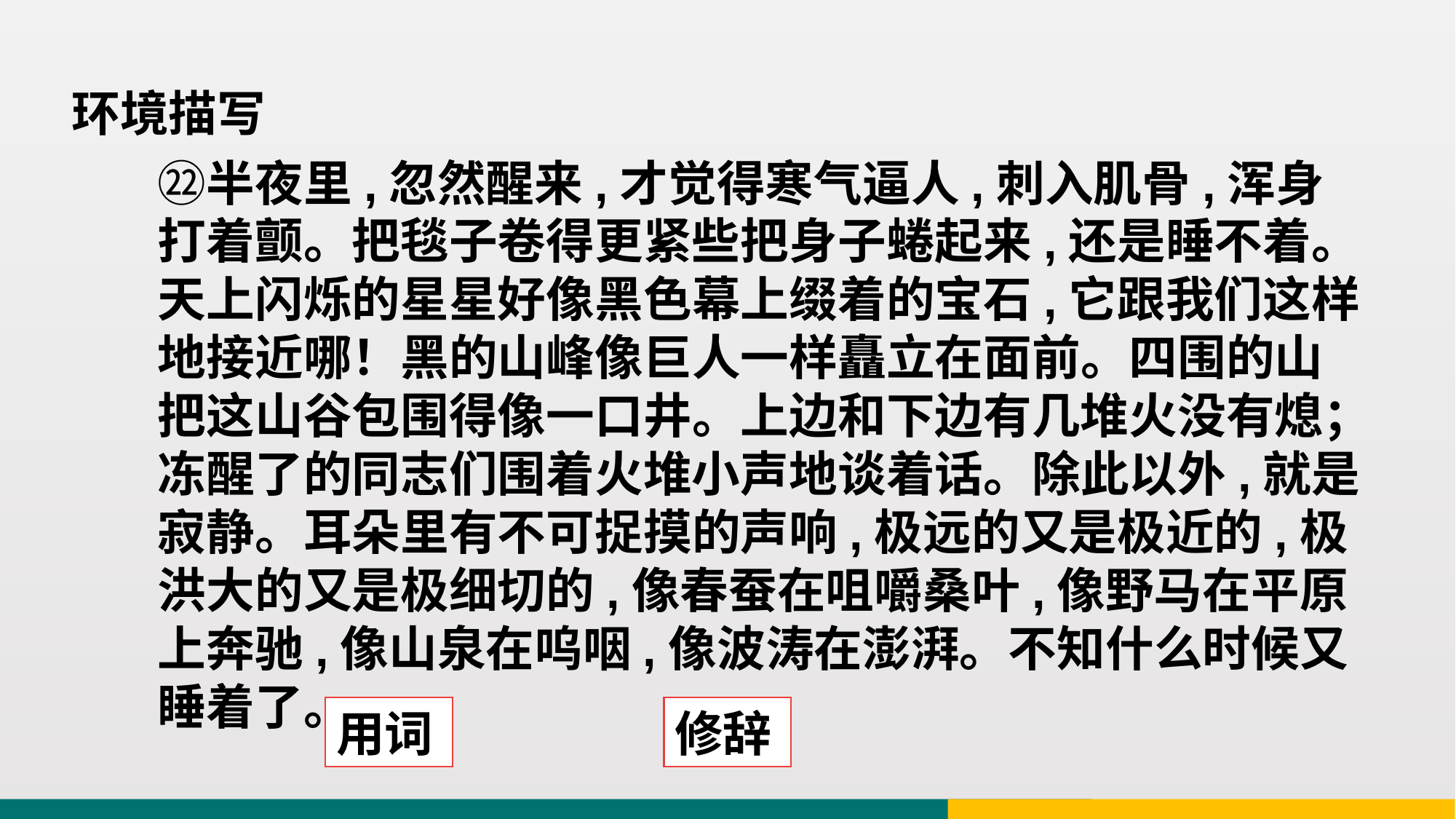

环境描写
㉒半夜里,忽然醒来,才觉得寒气逼人,刺入肌骨,浑身打着颤。把毯子卷得更紧些把身子蜷起来,还是睡不着。天上闪烁的星星好像黑色幕上缀着的宝石,它跟我们这样地接近哪！黑的山峰像巨人一样矗立在面前。四围的山把这山谷包围得像一口井。上边和下边有几堆火没有熄；冻醒了的同志们围着火堆小声地谈着话。除此以外,就是寂静。耳朵里有不可捉摸的声响,极远的又是极近的,极洪大的又是极细切的,像春蚕在咀嚼桑叶,像野马在平原上奔驰,像山泉在呜咽,像波涛在澎湃。不知什么时候又睡着了。
用词
修辞